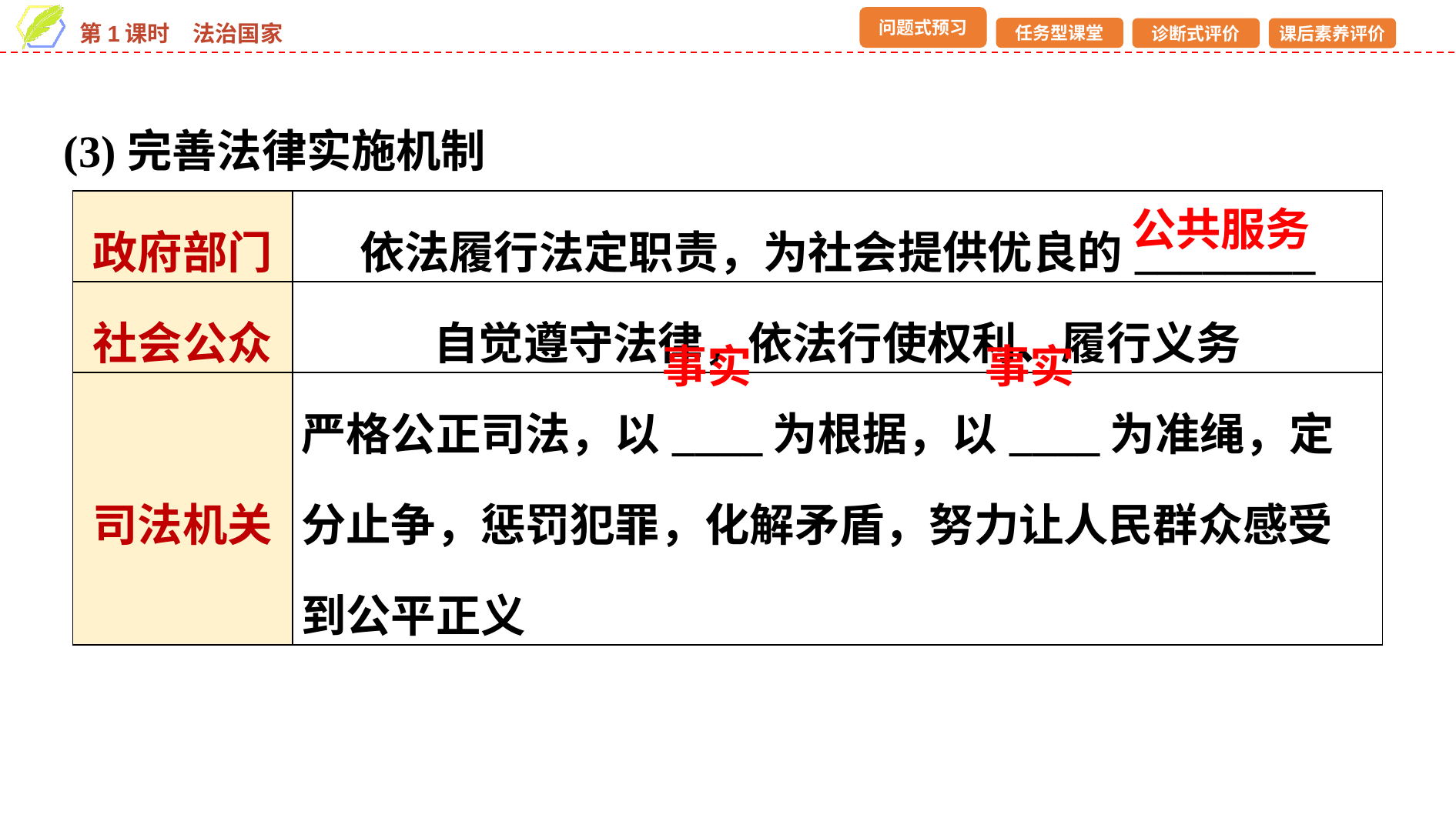

(3)完善法律实施机制
| 政府部门 | 依法履行法定职责，为社会提供优良的\_\_\_\_\_\_\_\_ |
| --- | --- |
| 社会公众 | 自觉遵守法律，依法行使权利、履行义务 |
| 司法机关 | 严格公正司法，以\_\_\_\_为根据，以\_\_\_\_为准绳，定分止争，惩罚犯罪，化解矛盾，努力让人民群众感受到公平正义 |
公共服务
事实
事实